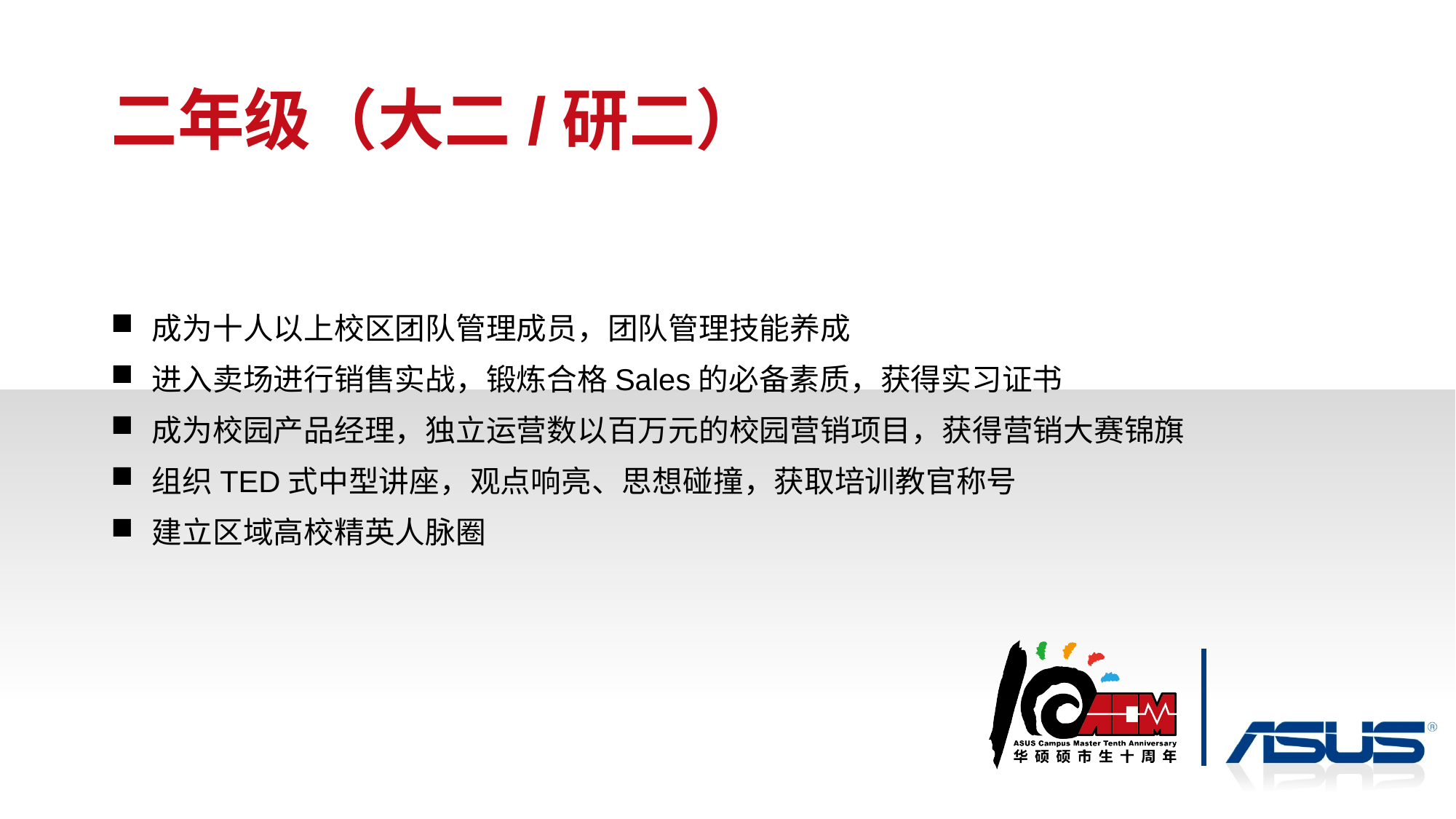

# 二年级（大二/研二）
成为十人以上校区团队管理成员，团队管理技能养成
进入卖场进行销售实战，锻炼合格Sales的必备素质，获得实习证书
成为校园产品经理，独立运营数以百万元的校园营销项目，获得营销大赛锦旗
组织TED式中型讲座，观点响亮、思想碰撞，获取培训教官称号
建立区域高校精英人脉圈